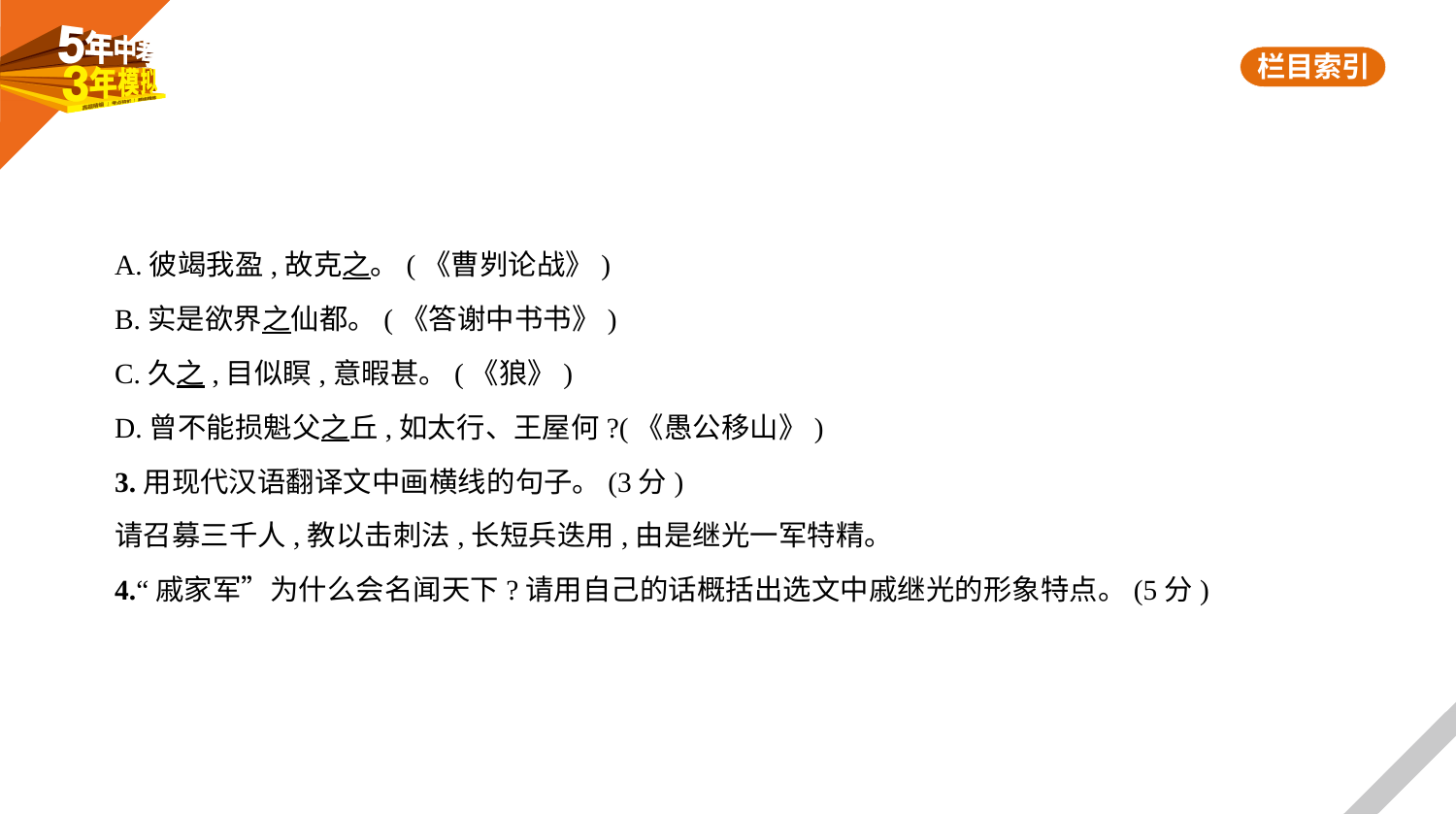

A.彼竭我盈,故克之。(《曹刿论战》)
B.实是欲界之仙都。(《答谢中书书》)
C.久之,目似瞑,意暇甚。(《狼》)
D.曾不能损魁父之丘,如太行、王屋何?(《愚公移山》)
3.用现代汉语翻译文中画横线的句子。(3分)
请召募三千人,教以击刺法,长短兵迭用,由是继光一军特精。
4.“戚家军”为什么会名闻天下?请用自己的话概括出选文中戚继光的形象特点。(5分)